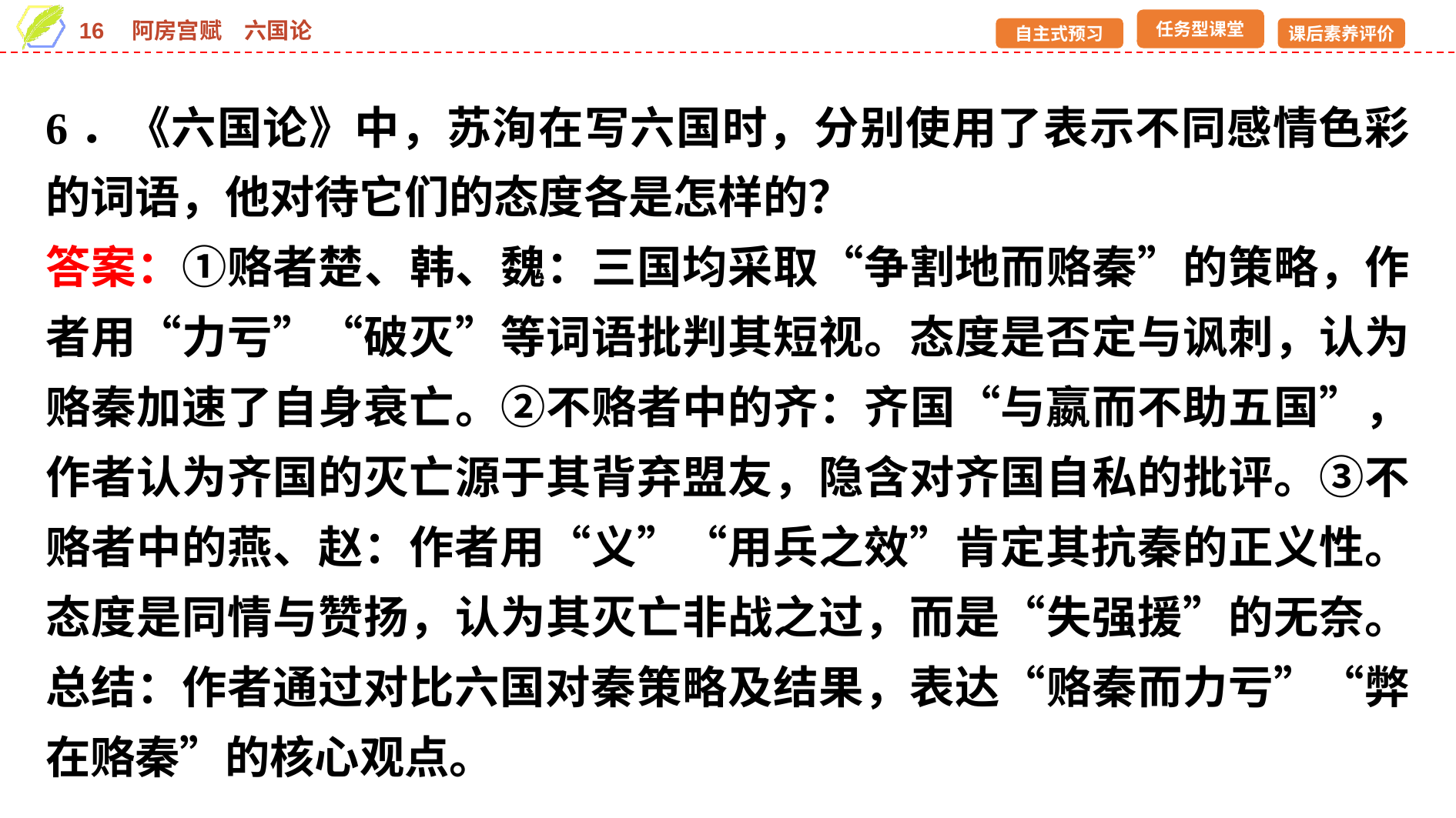

6．《六国论》中，苏洵在写六国时，分别使用了表示不同感情色彩的词语，他对待它们的态度各是怎样的？
答案：①赂者楚、韩、魏：三国均采取“争割地而赂秦”的策略，作者用“力亏”“破灭”等词语批判其短视。态度是否定与讽刺，认为赂秦加速了自身衰亡。②不赂者中的齐：齐国“与嬴而不助五国”，作者认为齐国的灭亡源于其背弃盟友，隐含对齐国自私的批评。③不赂者中的燕、赵：作者用“义”“用兵之效”肯定其抗秦的正义性。态度是同情与赞扬，认为其灭亡非战之过，而是“失强援”的无奈。总结：作者通过对比六国对秦策略及结果，表达“赂秦而力亏”“弊在赂秦”的核心观点。